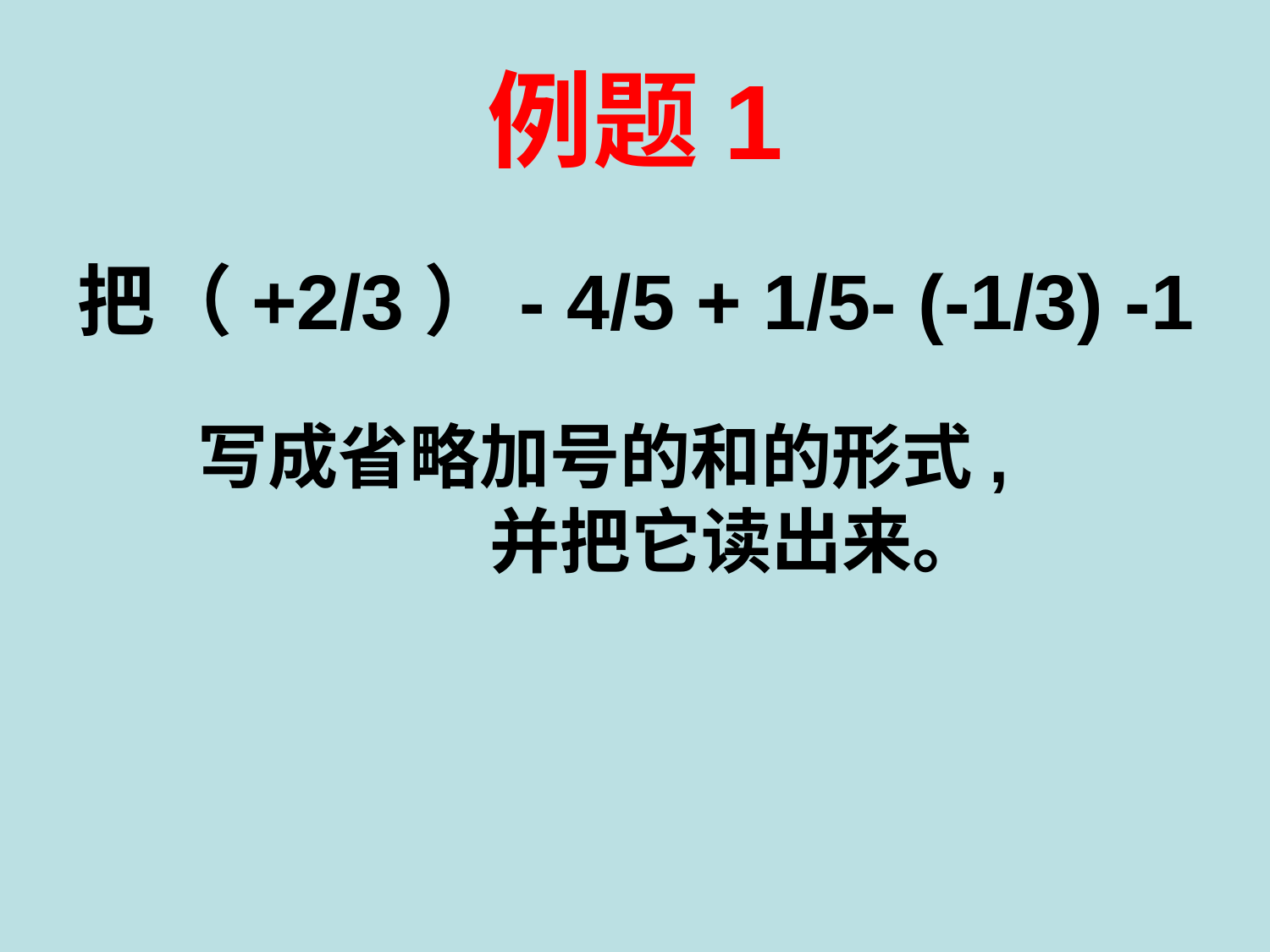

# 例题1
把（+2/3）- 4/5 + 1/5- (-1/3) -1
写成省略加号的和的形式,               并把它读出来。